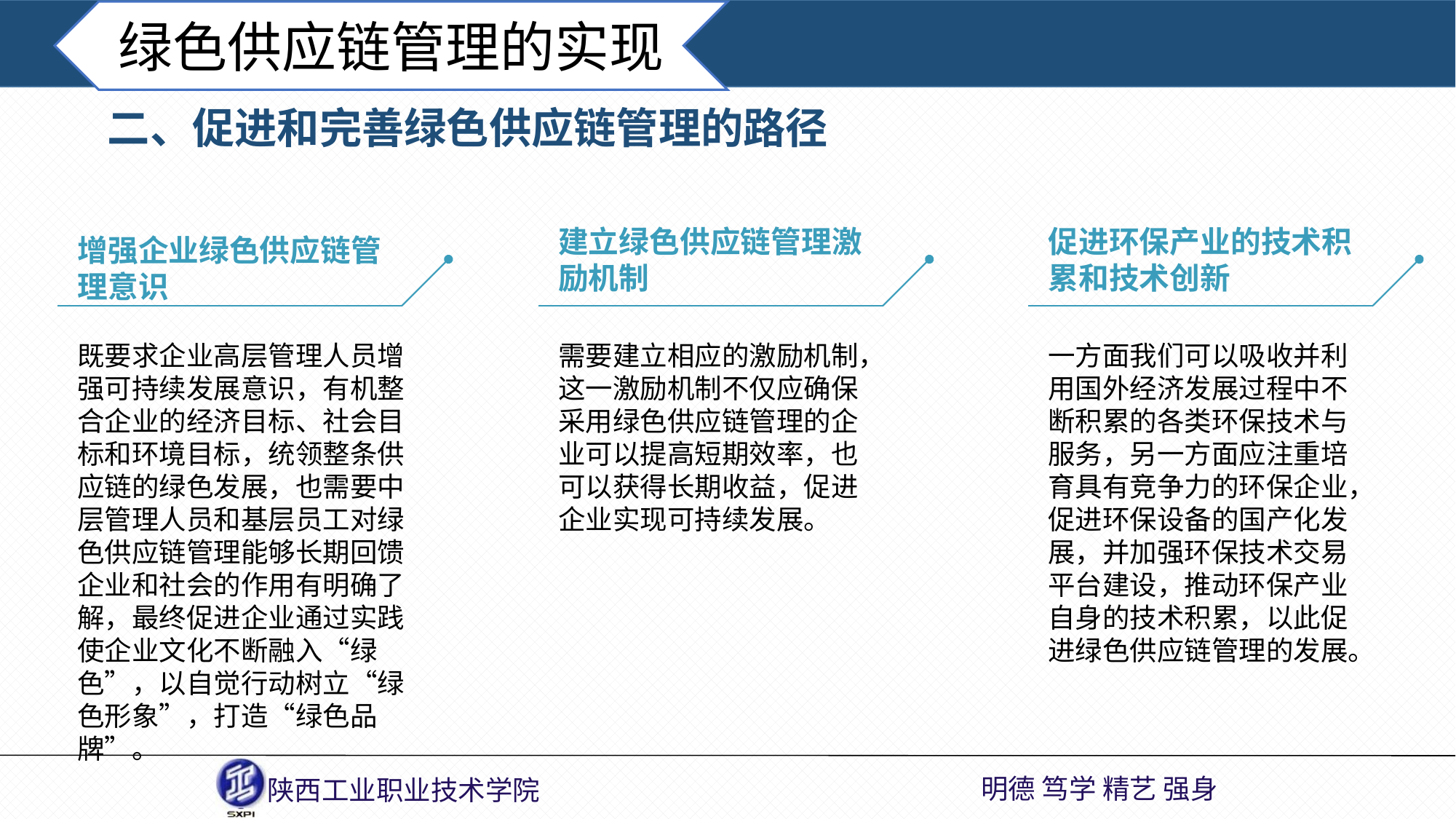

绿色供应链管理的实现

二、促进和完善绿色供应链管理的路径
增强企业绿色供应链管理意识
既要求企业高层管理人员增强可持续发展意识，有机整合企业的经济目标、社会目标和环境目标，统领整条供应链的绿色发展，也需要中层管理人员和基层员工对绿色供应链管理能够长期回馈企业和社会的作用有明确了解，最终促进企业通过实践使企业文化不断融入“绿色”，以自觉行动树立“绿色形象”，打造“绿色品牌”。
建立绿色供应链管理激励机制
需要建立相应的激励机制，这一激励机制不仅应确保采用绿色供应链管理的企业可以提高短期效率，也可以获得长期收益，促进企业实现可持续发展。
促进环保产业的技术积累和技术创新
一方面我们可以吸收并利用国外经济发展过程中不断积累的各类环保技术与服务，另一方面应注重培育具有竞争力的环保企业，促进环保设备的国产化发展，并加强环保技术交易平台建设，推动环保产业自身的技术积累，以此促进绿色供应链管理的发展。